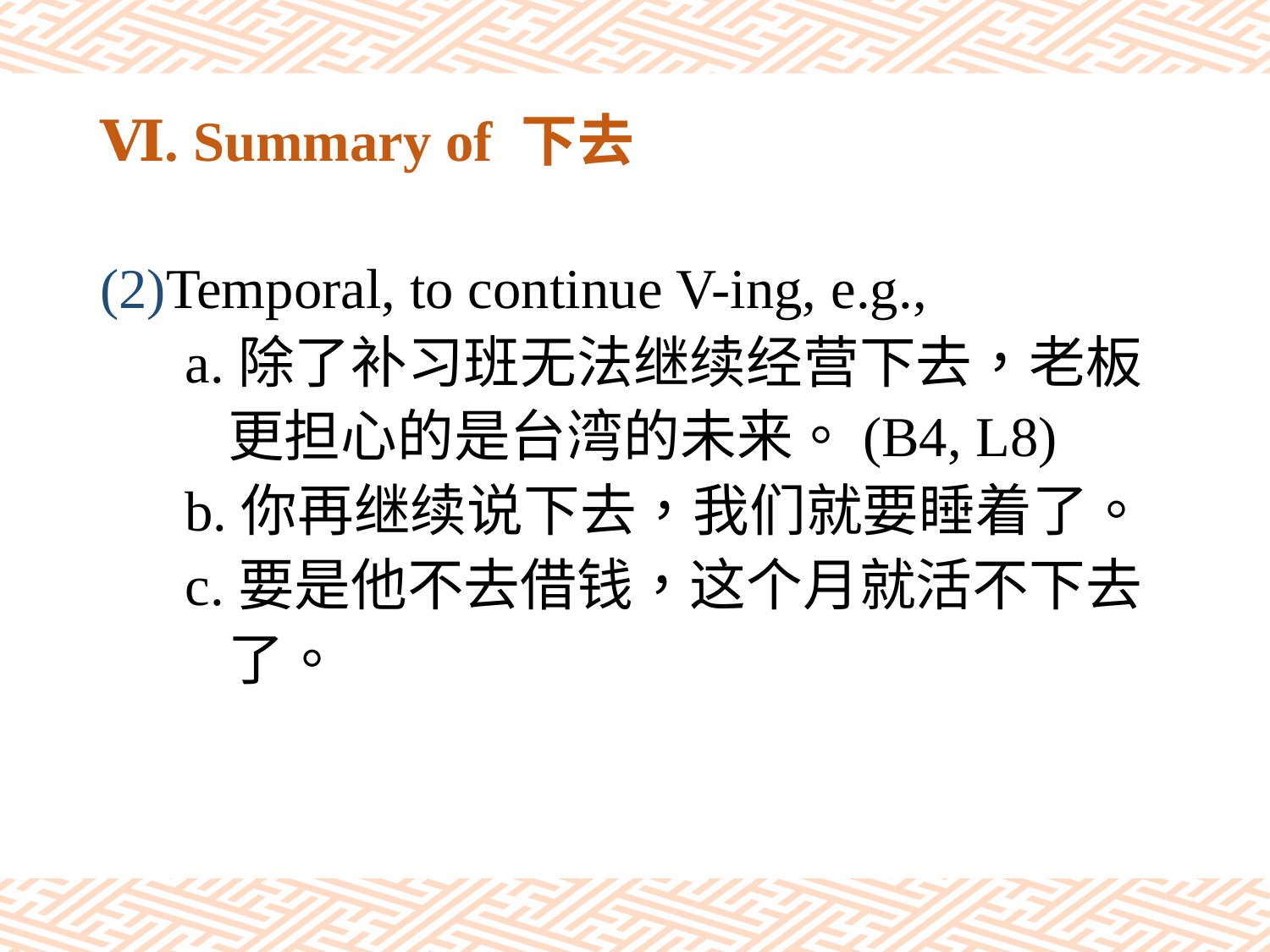

# Ⅵ. Summary of 下去
(2)Temporal, to continue V-ing, e.g.,
      a.除了补习班无法继续经营下去，老板
         更担心的是台湾的未来。(B4, L8)
      b.你再继续说下去，我们就要睡着了。
      c.要是他不去借钱，这个月就活不下去
         了。